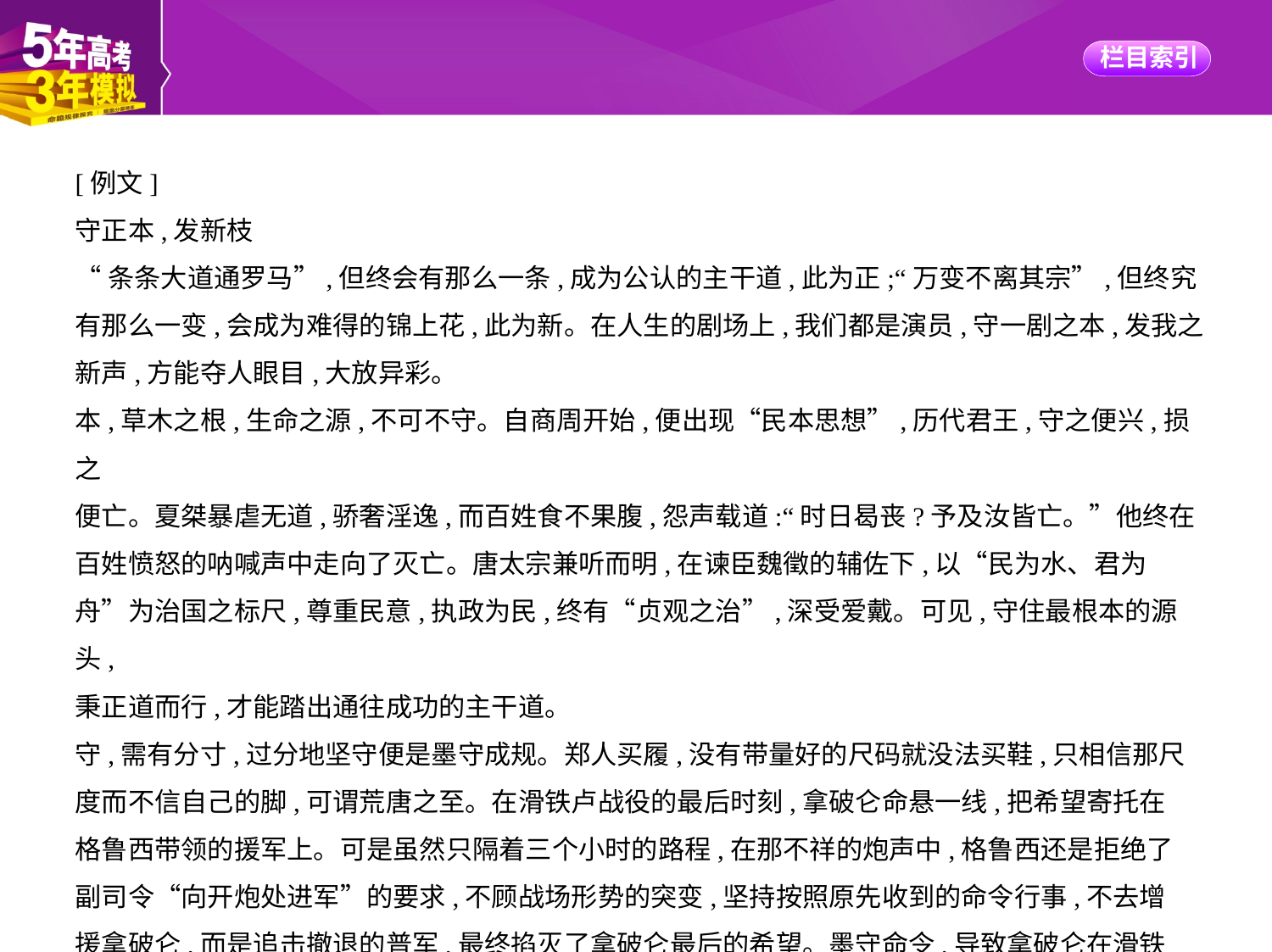

[例文]
守正本,发新枝
“条条大道通罗马”,但终会有那么一条,成为公认的主干道,此为正;“万变不离其宗”,但终究
有那么一变,会成为难得的锦上花,此为新。在人生的剧场上,我们都是演员,守一剧之本,发我之
新声,方能夺人眼目,大放异彩。
本,草木之根,生命之源,不可不守。自商周开始,便出现“民本思想”,历代君王,守之便兴,损之
便亡。夏桀暴虐无道,骄奢淫逸,而百姓食不果腹,怨声载道:“时日曷丧?予及汝皆亡。”他终在
百姓愤怒的呐喊声中走向了灭亡。唐太宗兼听而明,在谏臣魏徵的辅佐下,以“民为水、君为
舟”为治国之标尺,尊重民意,执政为民,终有“贞观之治”,深受爱戴。可见,守住最根本的源头,
秉正道而行,才能踏出通往成功的主干道。
守,需有分寸,过分地坚守便是墨守成规。郑人买履,没有带量好的尺码就没法买鞋,只相信那尺
度而不信自己的脚,可谓荒唐之至。在滑铁卢战役的最后时刻,拿破仑命悬一线,把希望寄托在
格鲁西带领的援军上。可是虽然只隔着三个小时的路程,在那不祥的炮声中,格鲁西还是拒绝了
副司令“向开炮处进军”的要求,不顾战场形势的突变,坚持按照原先收到的命令行事,不去增
援拿破仑,而是追击撤退的普军,最终掐灭了拿破仑最后的希望。墨守命令,导致拿破仑在滑铁